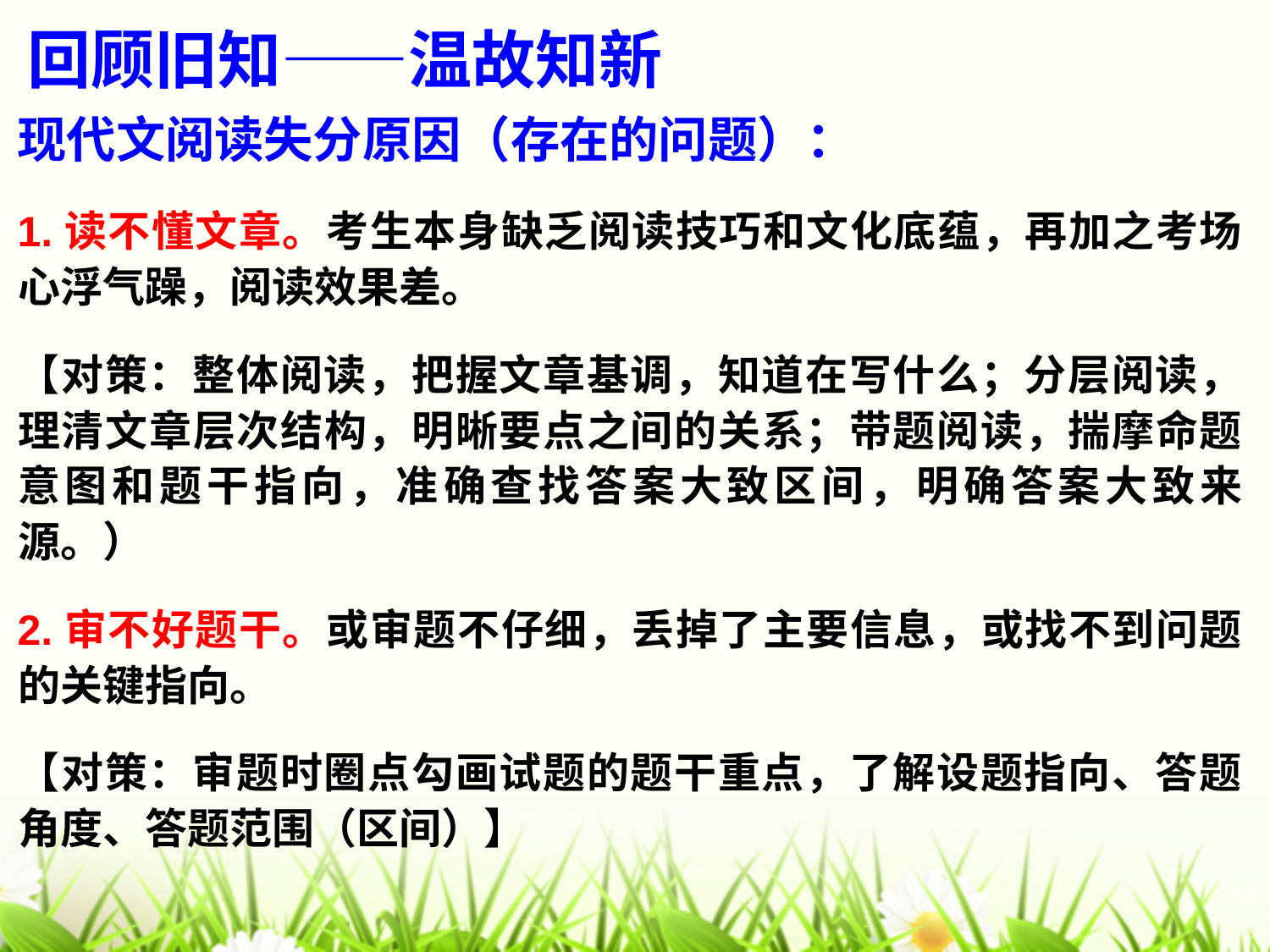

# 回顾旧知——温故知新
现代文阅读失分原因（存在的问题）：
1.读不懂文章。考生本身缺乏阅读技巧和文化底蕴，再加之考场心浮气躁，阅读效果差。
【对策：整体阅读，把握文章基调，知道在写什么；分层阅读，理清文章层次结构，明晰要点之间的关系；带题阅读，揣摩命题意图和题干指向，准确查找答案大致区间，明确答案大致来源。）
2.审不好题干。或审题不仔细，丢掉了主要信息，或找不到问题的关键指向。
【对策：审题时圈点勾画试题的题干重点，了解设题指向、答题角度、答题范围（区间）】